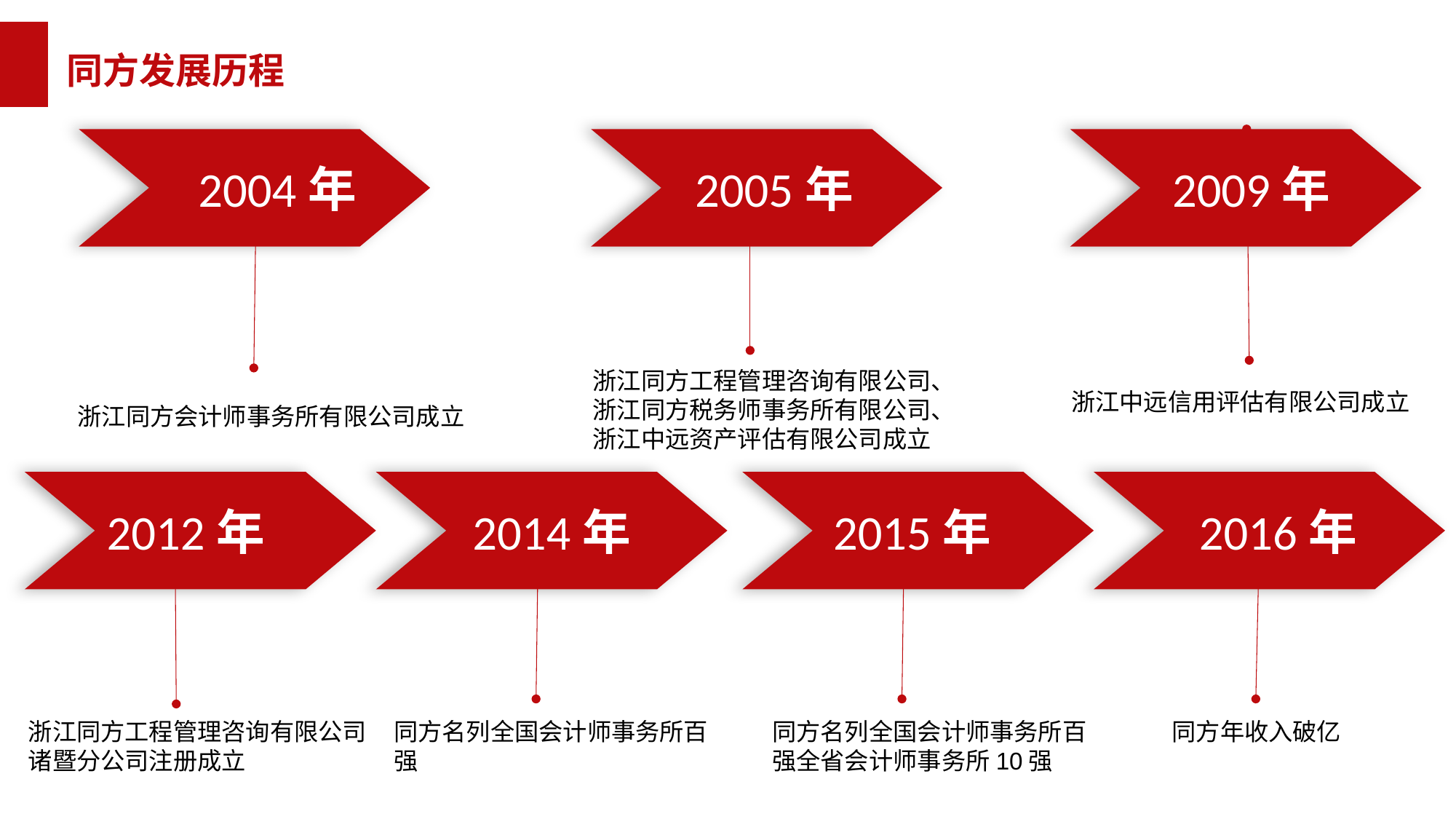

同方发展历程

2005年
22009年9
2004年
浙江同方工程管理咨询有限公司、
浙江同方税务师事务所有限公司、
浙江中远资产评估有限公司成立
浙江同方会计师事务所有限公司成立

浙江中远信用评估有限公司成立

2012年
22015年9
22016年9
2014年
浙江同方工程管理咨询有限公司诸暨分公司注册成立

同方名列全国会计师事务所百强
同方名列全国会计师事务所百强全省会计师事务所10强
同方年收入破亿